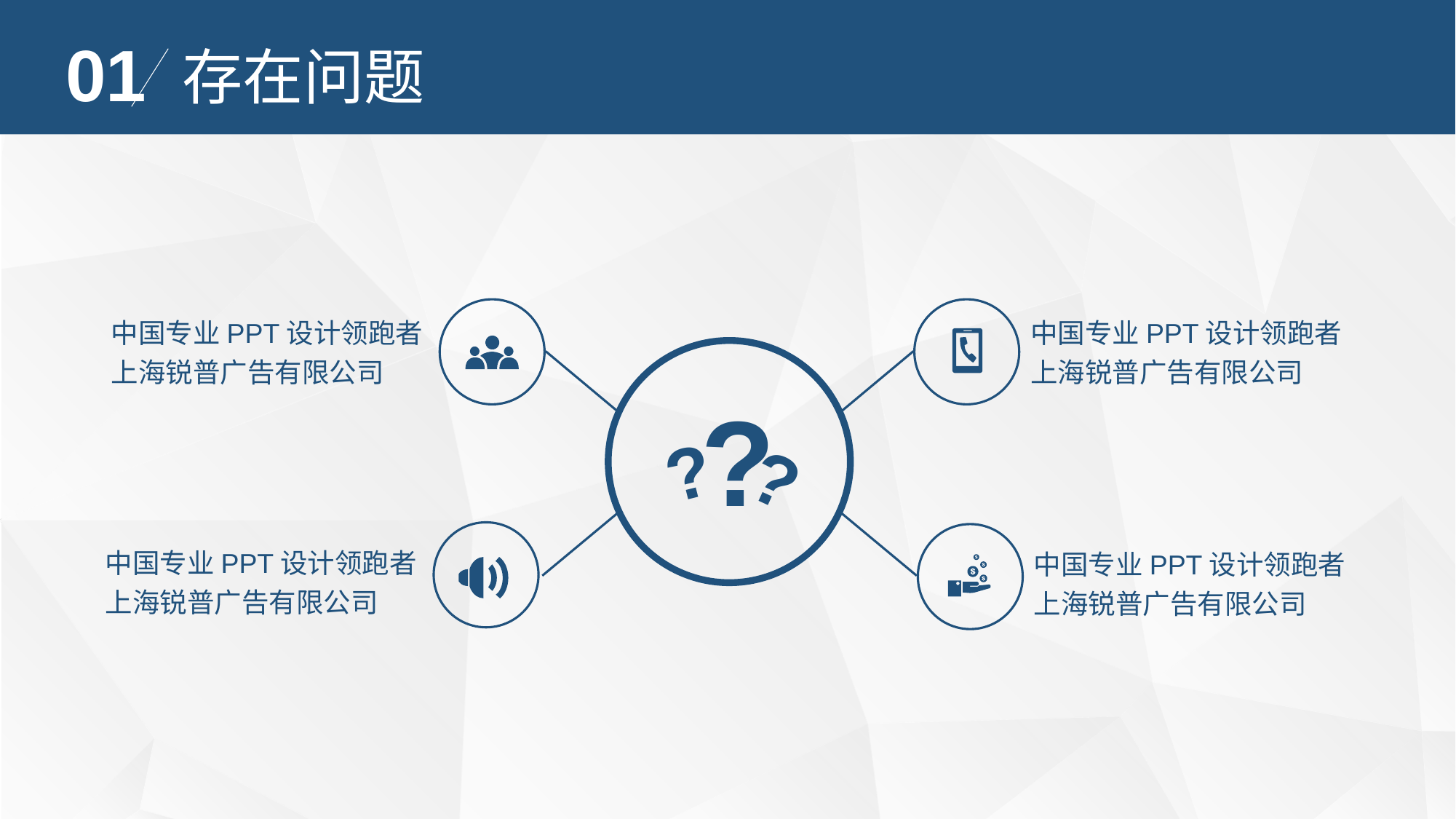

01
存在问题

中国专业PPT设计领跑者上海锐普广告有限公司
中国专业PPT设计领跑者上海锐普广告有限公司

?
?
?

中国专业PPT设计领跑者上海锐普广告有限公司
中国专业PPT设计领跑者上海锐普广告有限公司